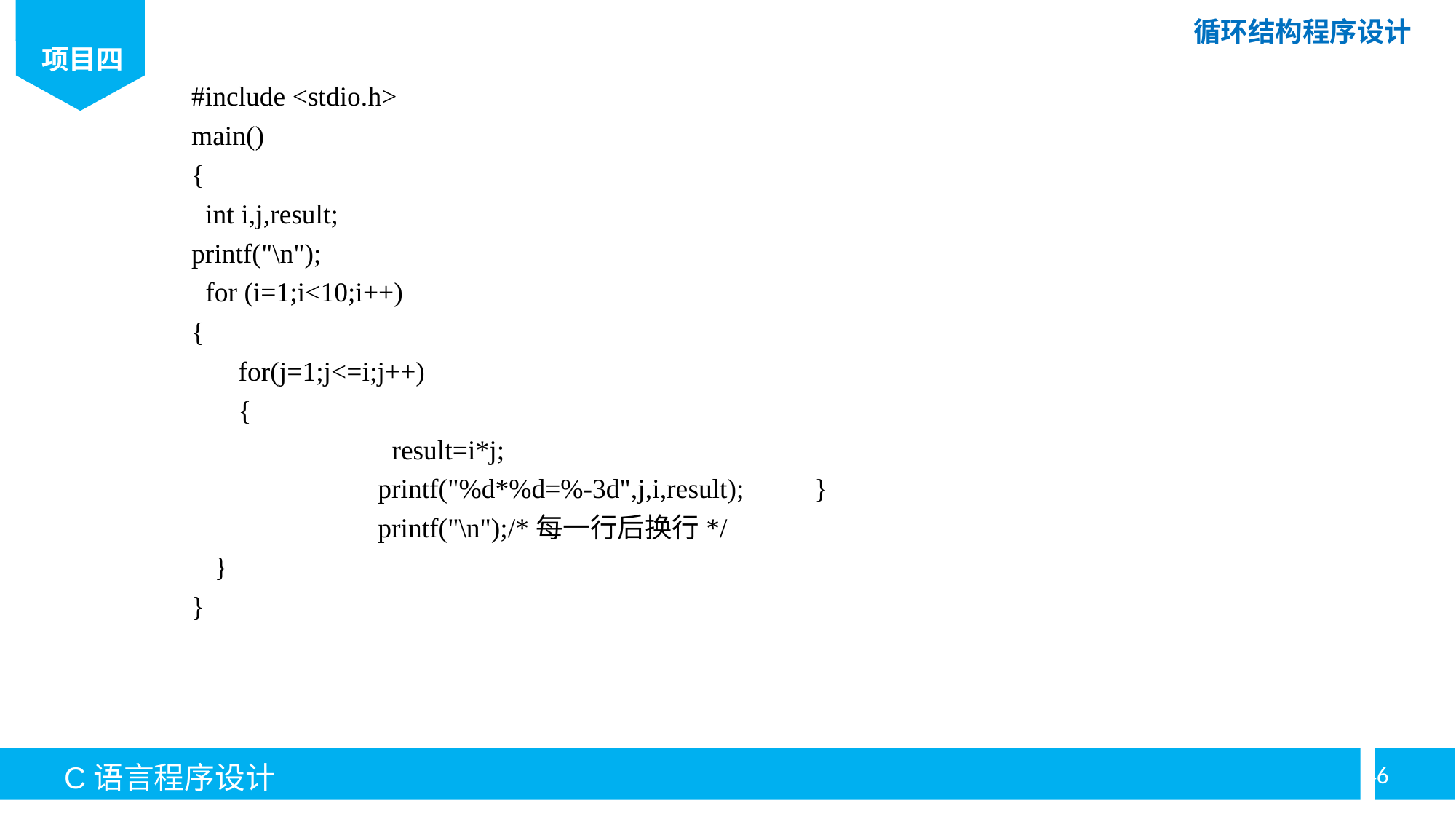

#include <stdio.h>
main()
{
  int i,j,result;
printf("\n");
  for (i=1;i<10;i++)
{
for(j=1;j<=i;j++)
{
		  result=i*j;
		printf("%d*%d=%-3d",j,i,result); 	}
		printf("\n");/*每一行后换行*/
}
}